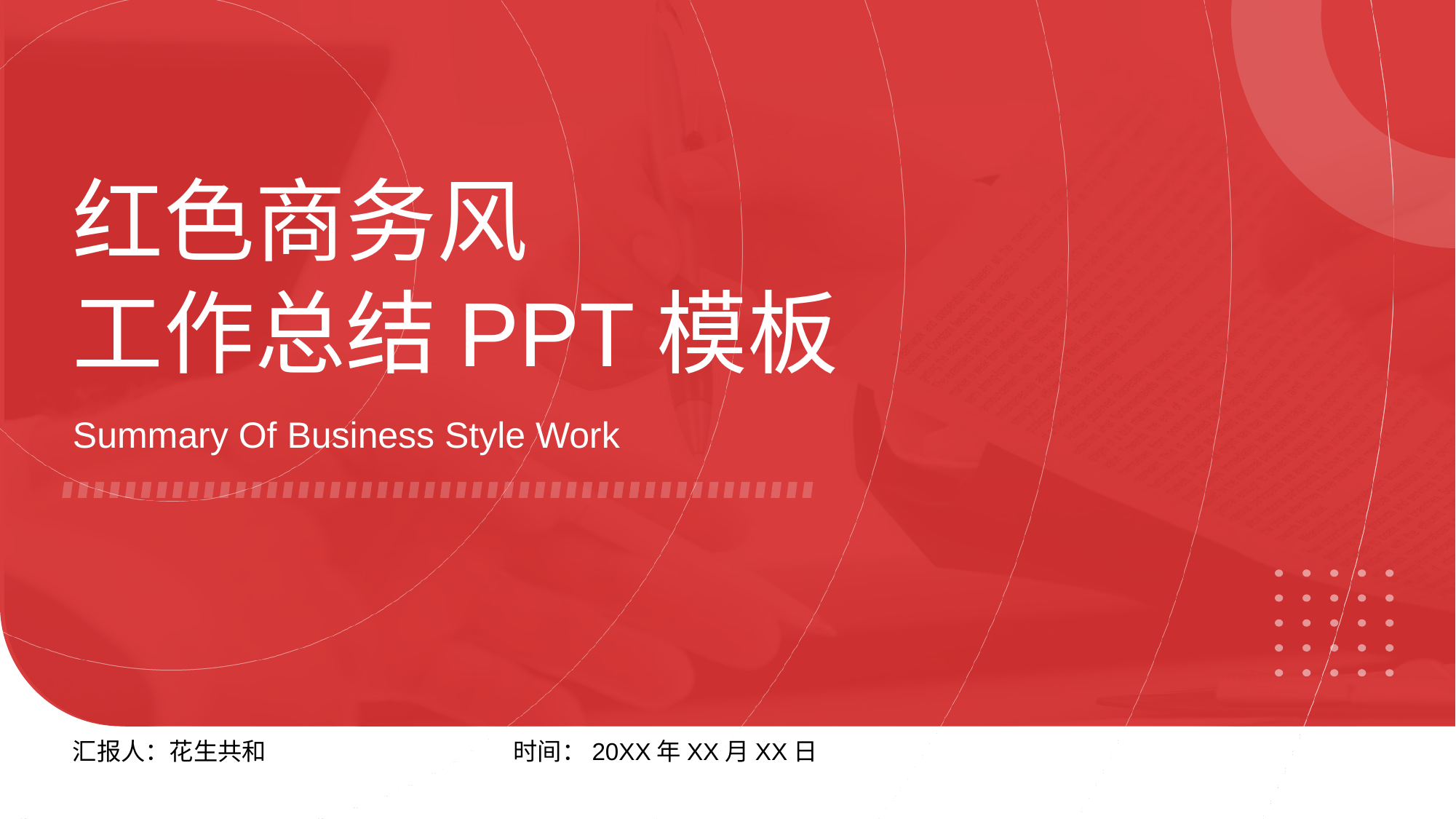

红色商务风
工作总结PPT模板
Summary Of Business Style Work

时间：20XX年XX月XX日
汇报人：花生共和